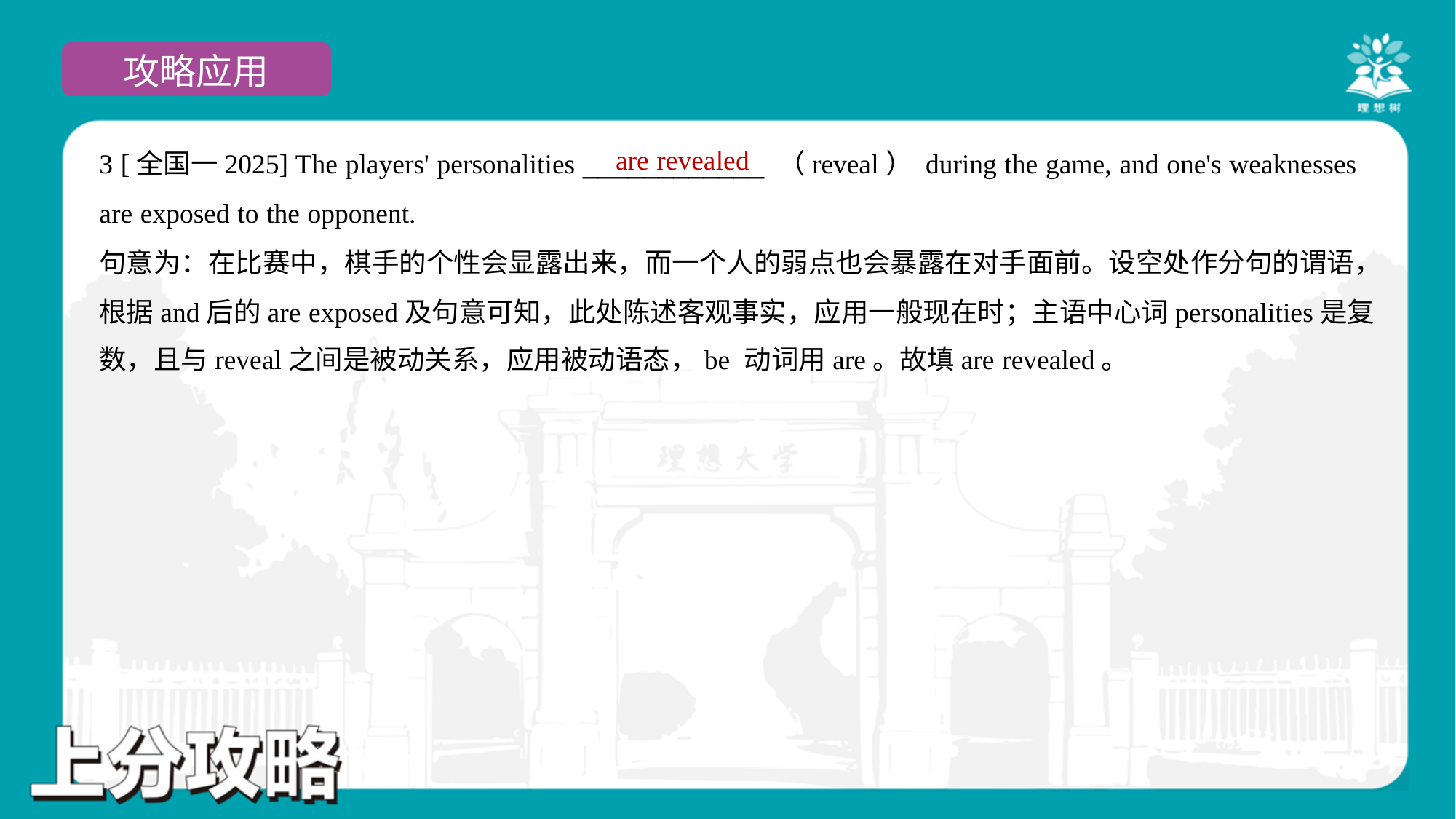

are revealed
3 [全国一2025] The players' personalities ____________ （reveal） during the game, and one's weaknesses
are exposed to the opponent.
句意为：在比赛中，棋手的个性会显露出来，而一个人的弱点也会暴露在对手面前。设空处作分句的谓语，
根据and后的are exposed及句意可知，此处陈述客观事实，应用一般现在时；主语中心词personalities是复
数，且与reveal之间是被动关系，应用被动语态，be 动词用are。故填are revealed。